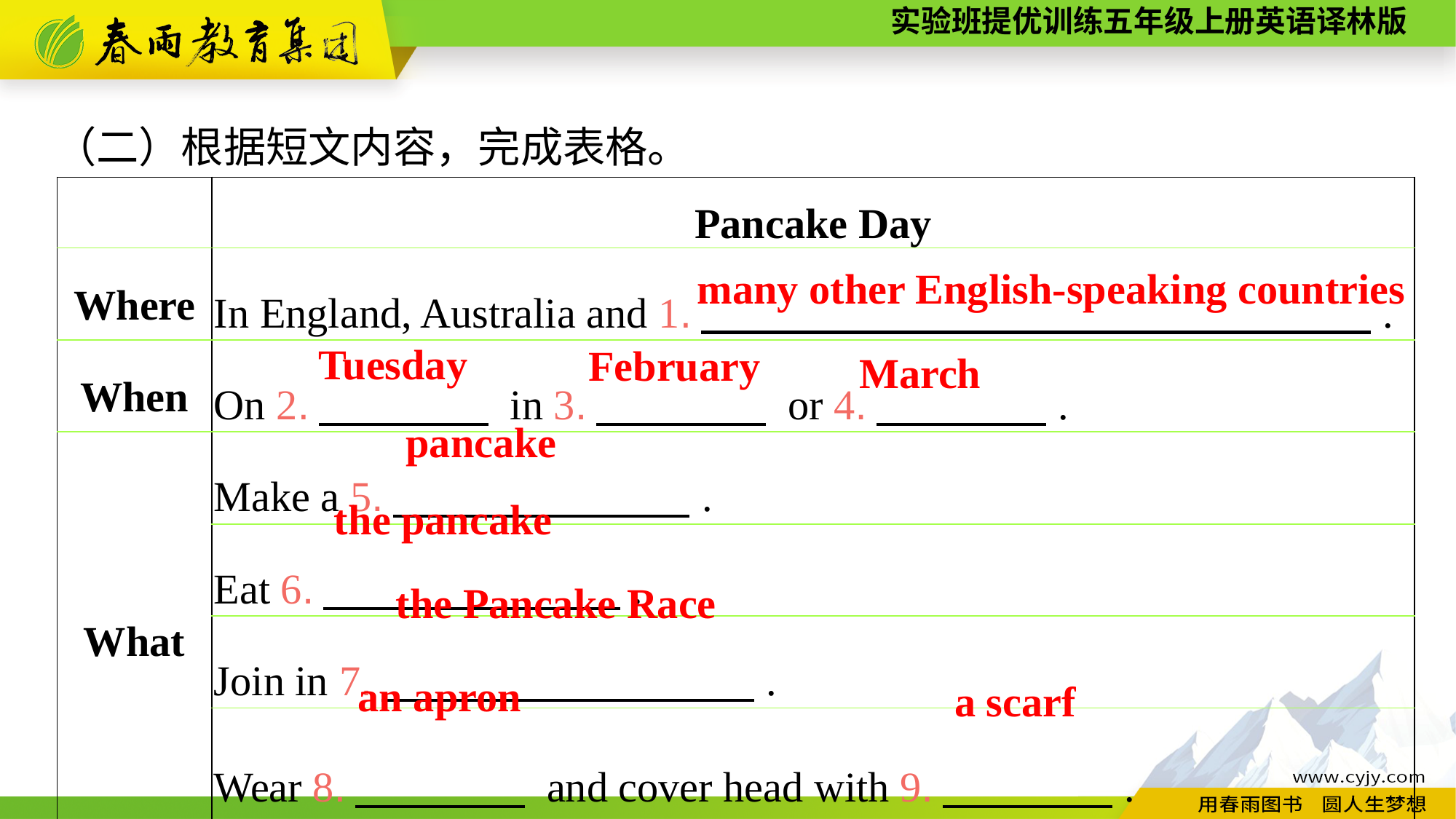

（二）根据短文内容，完成表格。
|  | Pancake Day |
| --- | --- |
| Where | In England, Australia and 1.　　　　　　 　　　　　　. |
| When | On 2.　　　　 in 3.　　　　 or 4.　　　　. |
| What | Make a 5.　　　　　　　. |
|  | Eat 6.　　　　　　　. |
|  | Join in 7.　　　　 　　　. |
|  | Wear 8.　　　　 and cover head with 9.　　　　. |
many other English-speaking countries
Tuesday
February
March
pancake
the pancake
the Pancake Race
an apron
a scarf